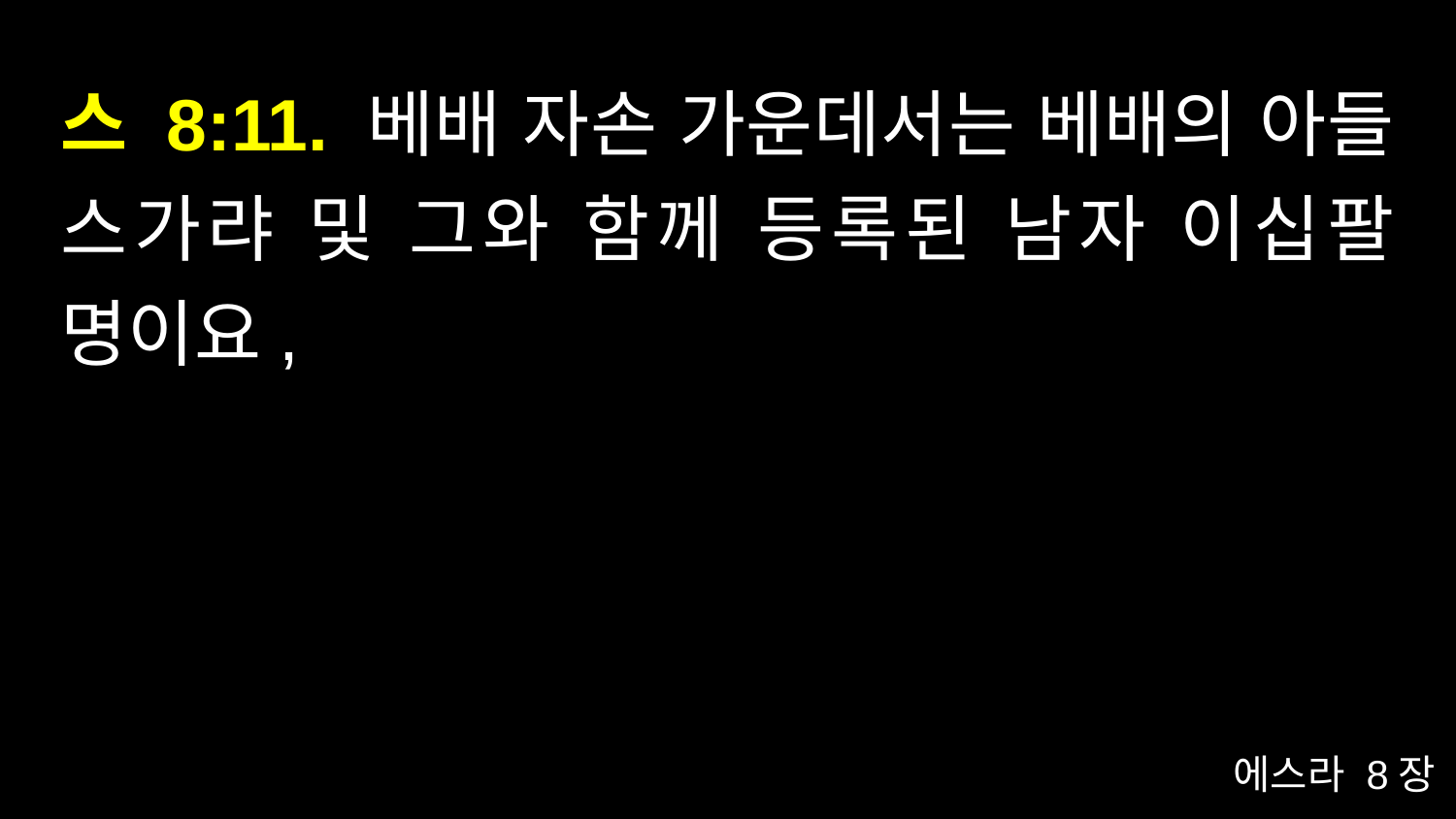

# 스 8:11. 베배 자손 가운데서는 베배의 아들 스가랴 및 그와 함께 등록된 남자 이십팔 명이요,
에스라 8장